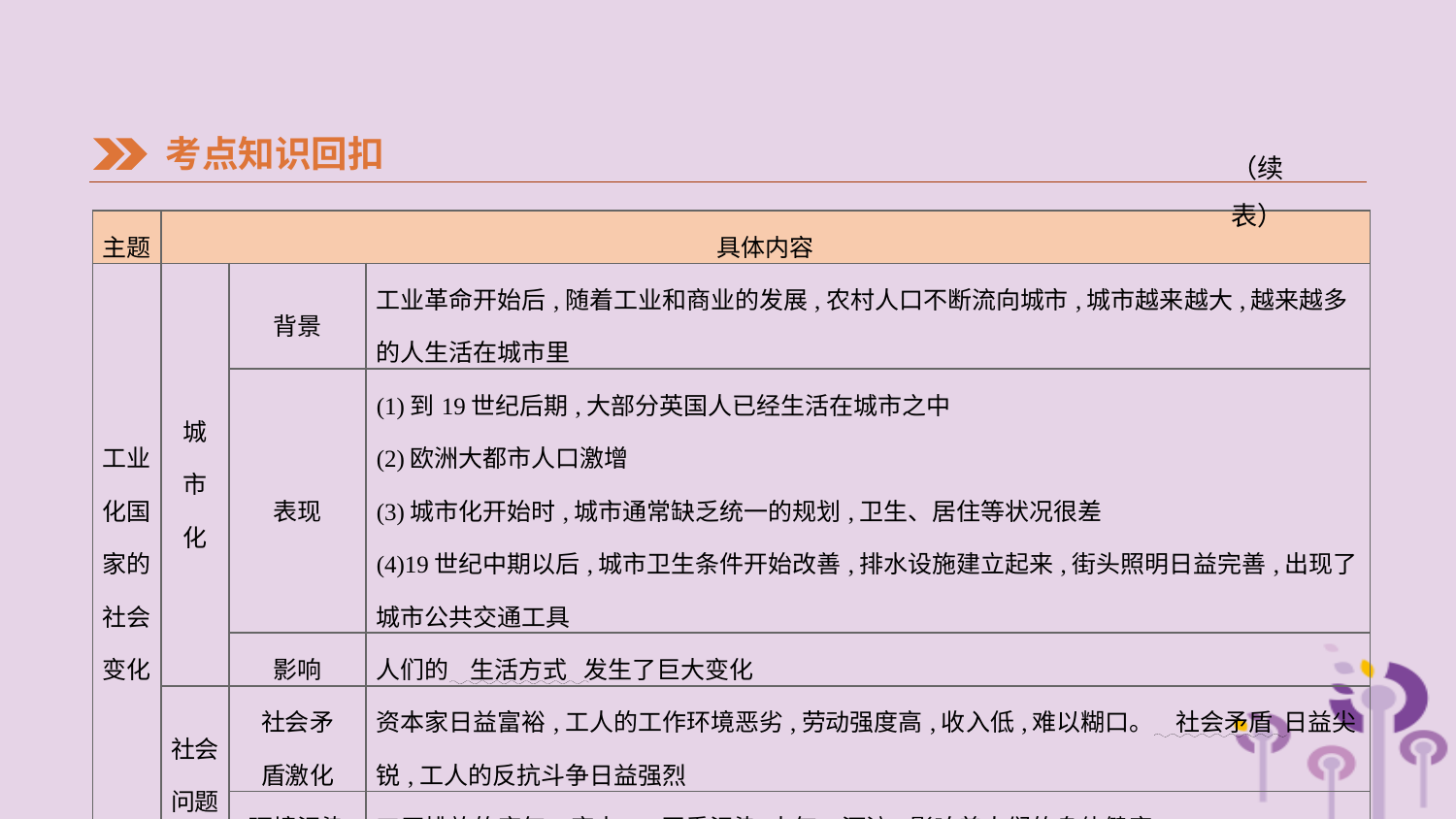

考点知识回扣

（续表）
| 主题 | 具体内容 |  |  |
| --- | --- | --- | --- |
| 工业 化国 家的 社会 变化 | 城 市 化 | 背景 | 工业革命开始后,随着工业和商业的发展,农村人口不断流向城市,城市越来越大,越来越多的人生活在城市里 |
|  |  | 表现 | (1)到19世纪后期,大部分英国人已经生活在城市之中 (2)欧洲大都市人口激增 (3)城市化开始时,城市通常缺乏统一的规划,卫生、居住等状况很差 (4)19世纪中期以后,城市卫生条件开始改善,排水设施建立起来,街头照明日益完善,出现了城市公共交通工具 |
|  |  | 影响 | 人们的 生活方式 发生了巨大变化 |
|  | 社会 问题 | 社会矛 盾激化 | 资本家日益富裕,工人的工作环境恶劣,劳动强度高,收入低,难以糊口。 社会矛盾 日益尖锐,工人的反抗斗争日益强烈 |
|  |  | 环境污染 | 工厂排放的废气、废水, 严重污染 大气、河流,影响着人们的身体健康 |